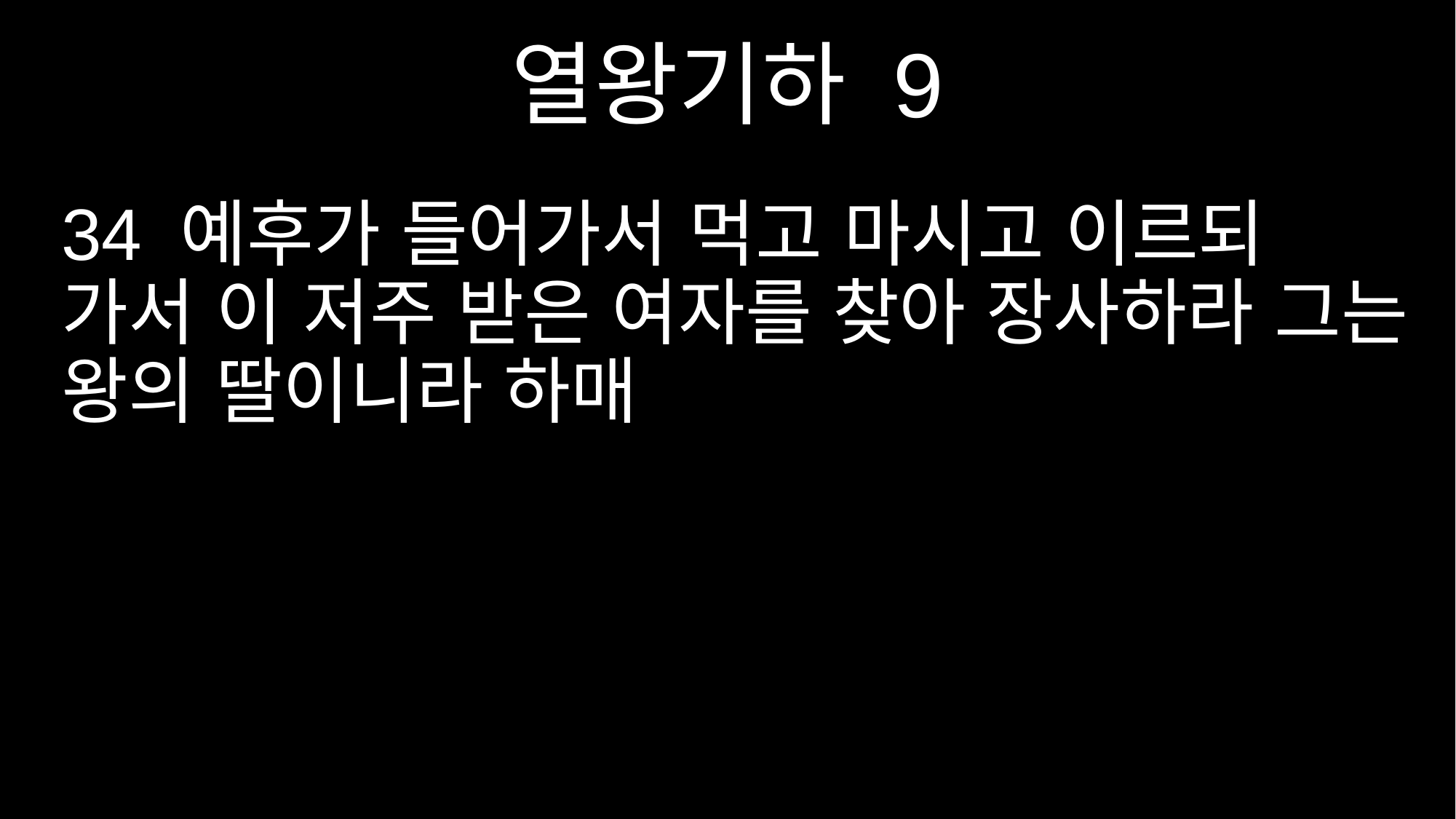

열왕기하 9
34 예후가 들어가서 먹고 마시고 이르되 가서 이 저주 받은 여자를 찾아 장사하라 그는 왕의 딸이니라 하매